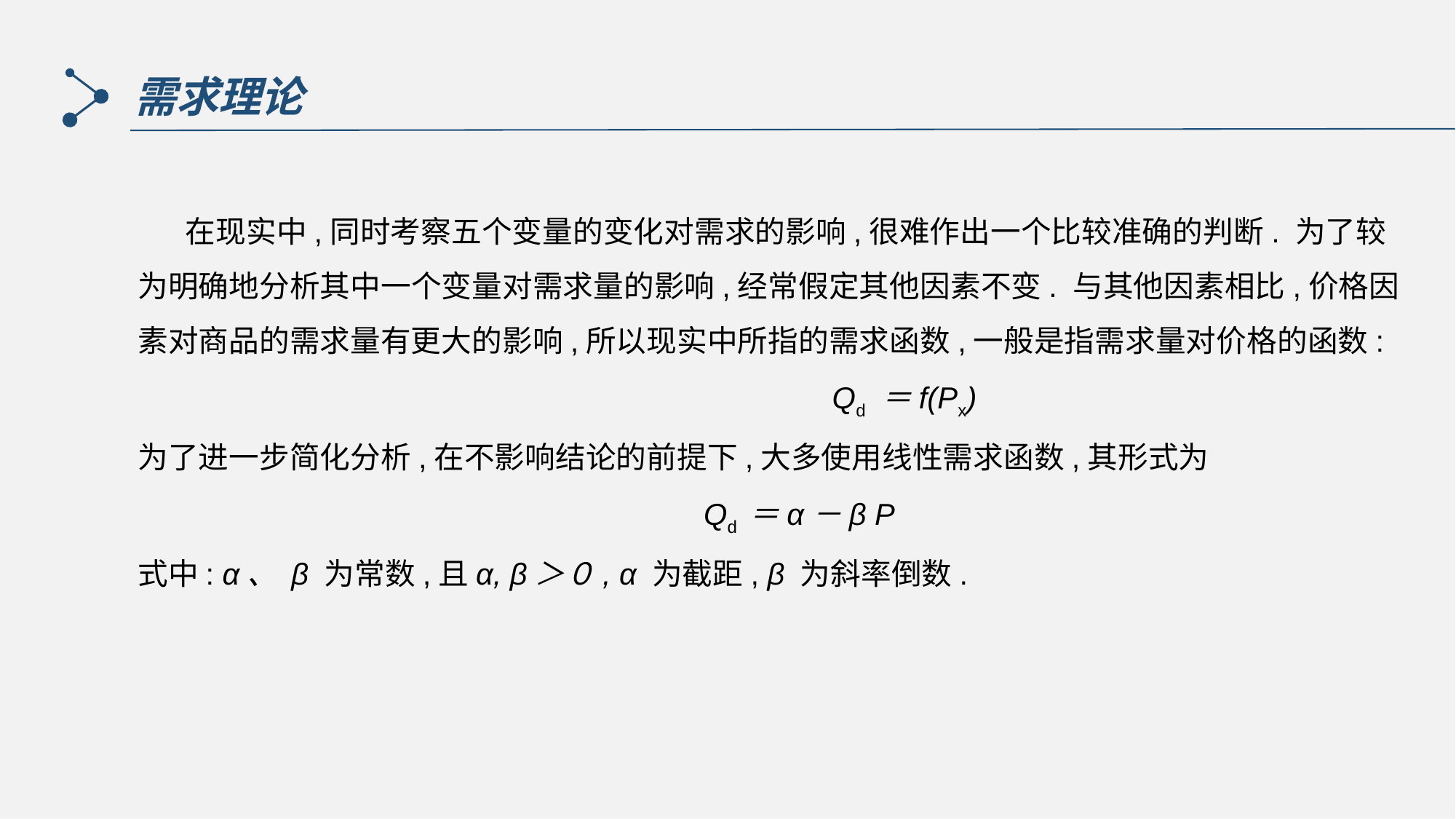

需求理论
      在现实中,同时考察五个变量的变化对需求的影响,很难作出一个比较准确的判断. 为了较为明确地分析其中一个变量对需求量的影响,经常假定其他因素不变. 与其他因素相比,价格因素对商品的需求量有更大的影响,所以现实中所指的需求函数,一般是指需求量对价格的函数:
                                                                                   Qd ＝f(Px)
为了进一步简化分析,在不影响结论的前提下,大多使用线性需求函数,其形式为
                                                                                   Qd ＝α－β P
式中: α、 β 为常数,且α, β＞０, α 为截距, β 为斜率倒数.